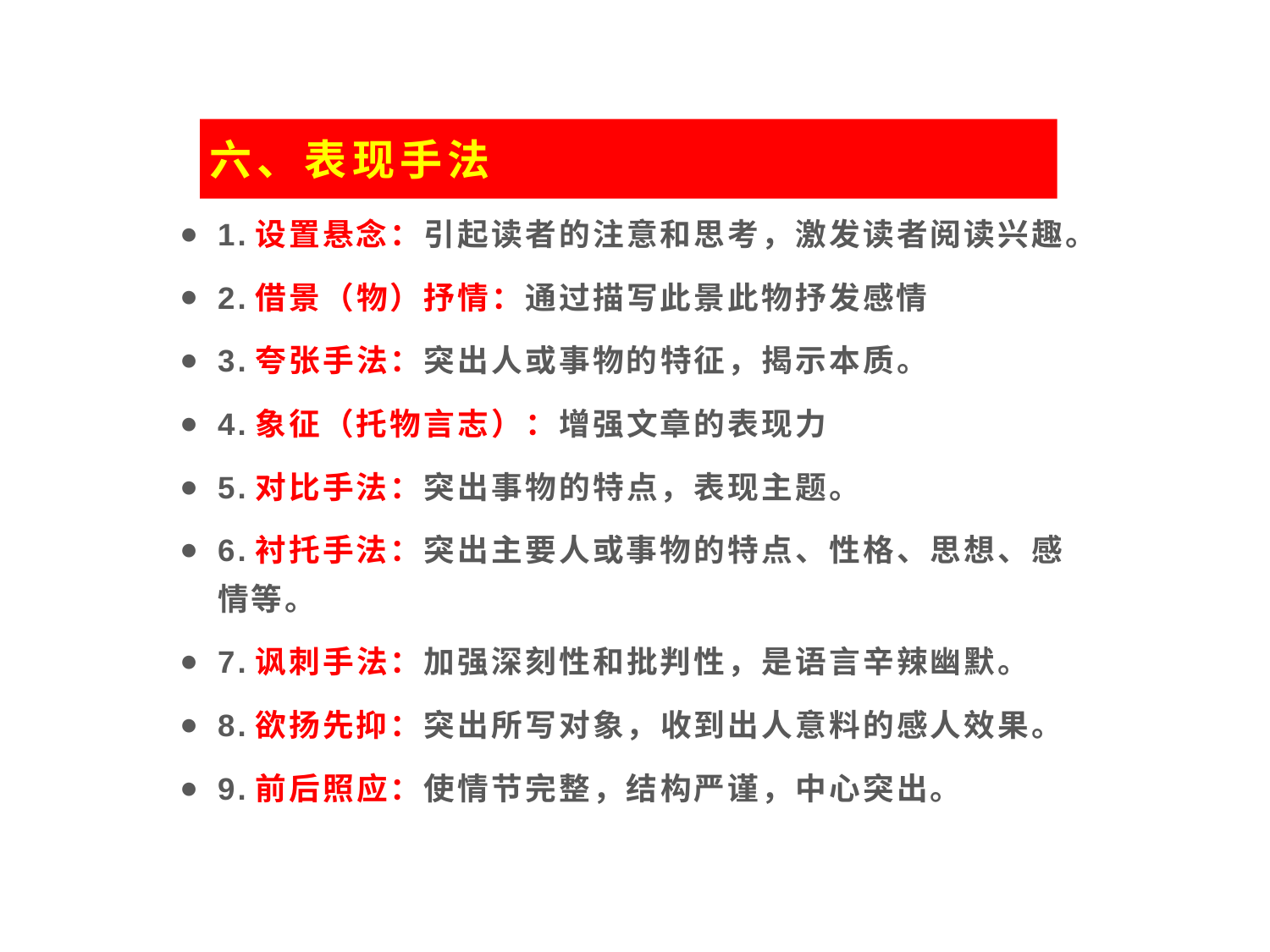

六、表现手法
1.设置悬念：引起读者的注意和思考，激发读者阅读兴趣。
2.借景（物）抒情：通过描写此景此物抒发感情
3.夸张手法：突出人或事物的特征，揭示本质。
4.象征（托物言志）：增强文章的表现力
5.对比手法：突出事物的特点，表现主题。
6.衬托手法：突出主要人或事物的特点、性格、思想、感情等。
7.讽刺手法：加强深刻性和批判性，是语言辛辣幽默。
8.欲扬先抑：突出所写对象，收到出人意料的感人效果。
9.前后照应：使情节完整，结构严谨，中心突出。

22